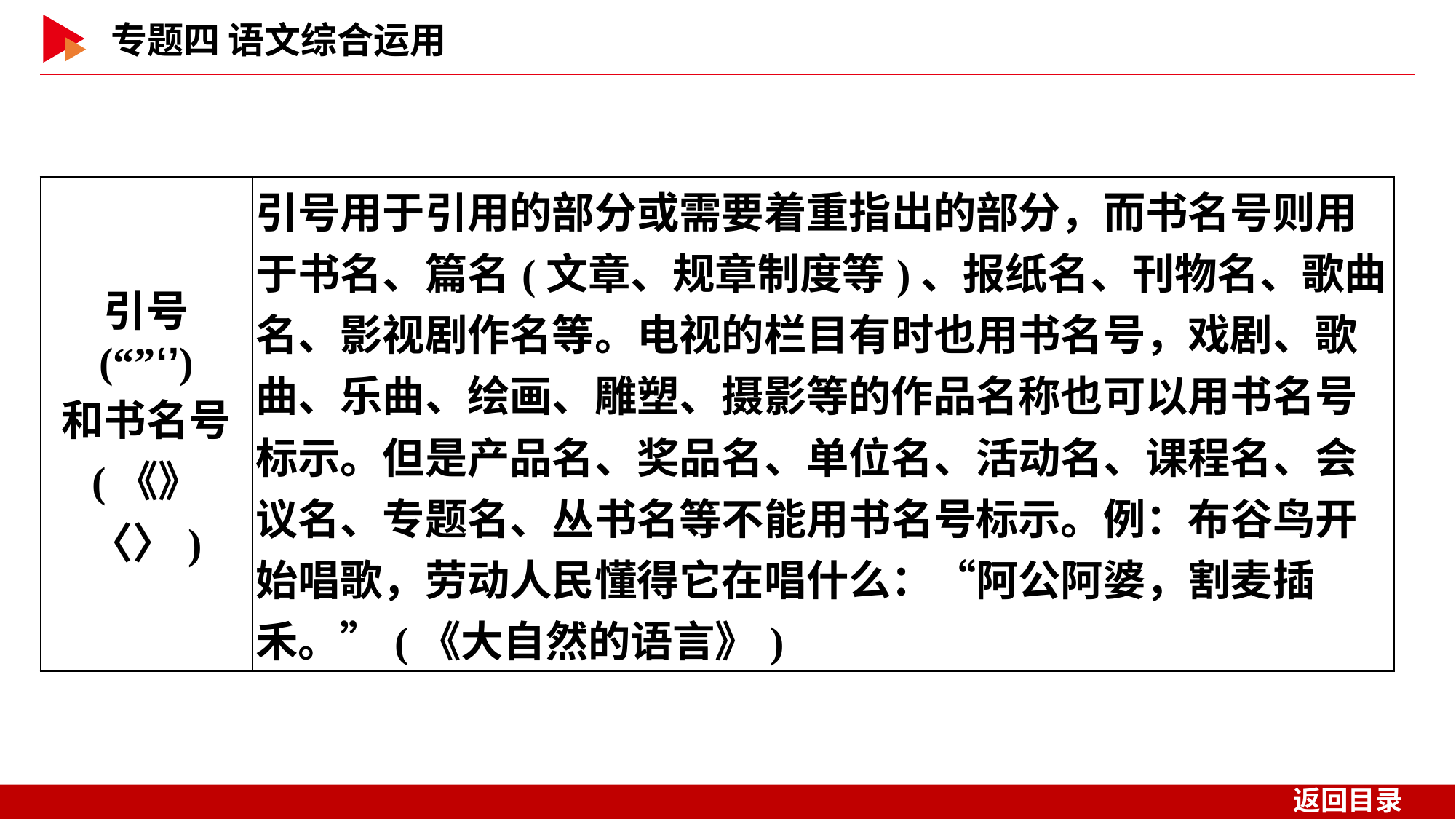

| 引号 (“”‘’) 和书名号 (《》〈〉) | 引号用于引用的部分或需要着重指出的部分，而书名号则用于书名、篇名(文章、规章制度等)、报纸名、刊物名、歌曲名、影视剧作名等。电视的栏目有时也用书名号，戏剧、歌曲、乐曲、绘画、雕塑、摄影等的作品名称也可以用书名号标示。但是产品名、奖品名、单位名、活动名、课程名、会议名、专题名、丛书名等不能用书名号标示。例：布谷鸟开始唱歌，劳动人民懂得它在唱什么：“阿公阿婆，割麦插禾。”(《大自然的语言》) |
| --- | --- |